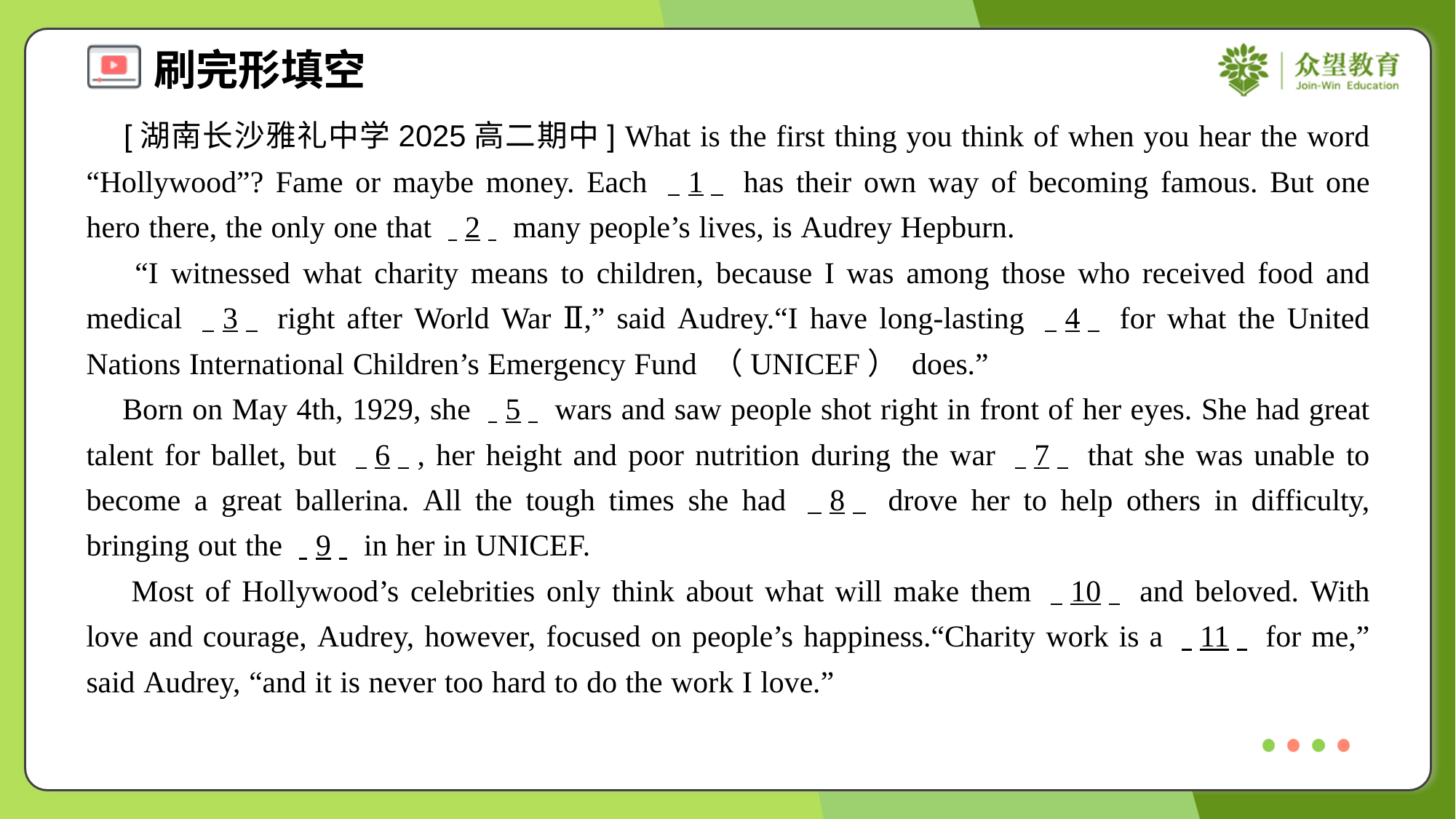

[湖南长沙雅礼中学2025高二期中] What is the first thing you think of when you hear the word “Hollywood”? Fame or maybe money. Each . .1. . has their own way of becoming famous. But one hero there, the only one that . .2. . many people’s lives, is Audrey Hepburn.
    “I witnessed what charity means to children, because I was among those who received food and medical . .3. . right after World War Ⅱ,” said Audrey.“I have long-lasting . .4. . for what the United Nations International Children’s Emergency Fund （UNICEF） does.”
    Born on May 4th, 1929, she . .5. . wars and saw people shot right in front of her eyes. She had great talent for ballet, but . .6. ., her height and poor nutrition during the war . .7. . that she was unable to become a great ballerina. All the tough times she had . .8. . drove her to help others in difficulty, bringing out the . .9. . in her in UNICEF.
    Most of Hollywood’s celebrities only think about what will make them . .10. . and beloved. With love and courage, Audrey, however, focused on people’s happiness.“Charity work is a . .11. . for me,” said Audrey, “and it is never too hard to do the work I love.”